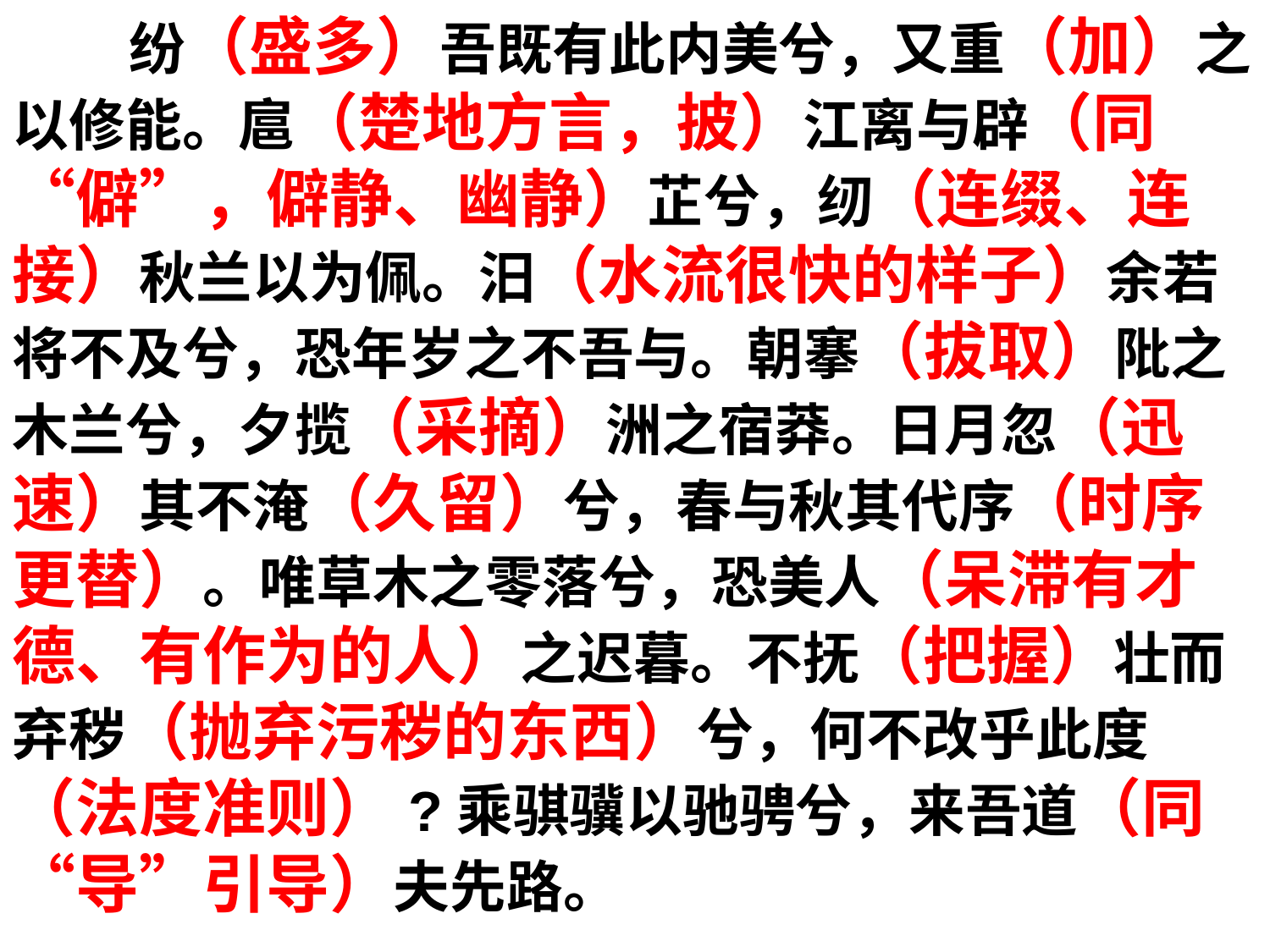

纷（盛多）吾既有此内美兮，又重（加）之以修能。扈（楚地方言，披）江离与辟（同“僻”，僻静、幽静）芷兮，纫（连缀、连接）秋兰以为佩。汨（水流很快的样子）余若将不及兮，恐年岁之不吾与。朝搴（拔取）阰之木兰兮，夕揽（采摘）洲之宿莽。日月忽（迅速）其不淹（久留）兮，春与秋其代序（时序更替）。唯草木之零落兮，恐美人（呆滞有才德、有作为的人）之迟暮。不抚（把握）壮而弃秽（抛弃污秽的东西）兮，何不改乎此度（法度准则）?乘骐骥以驰骋兮，来吾道（同“导”引导）夫先路。